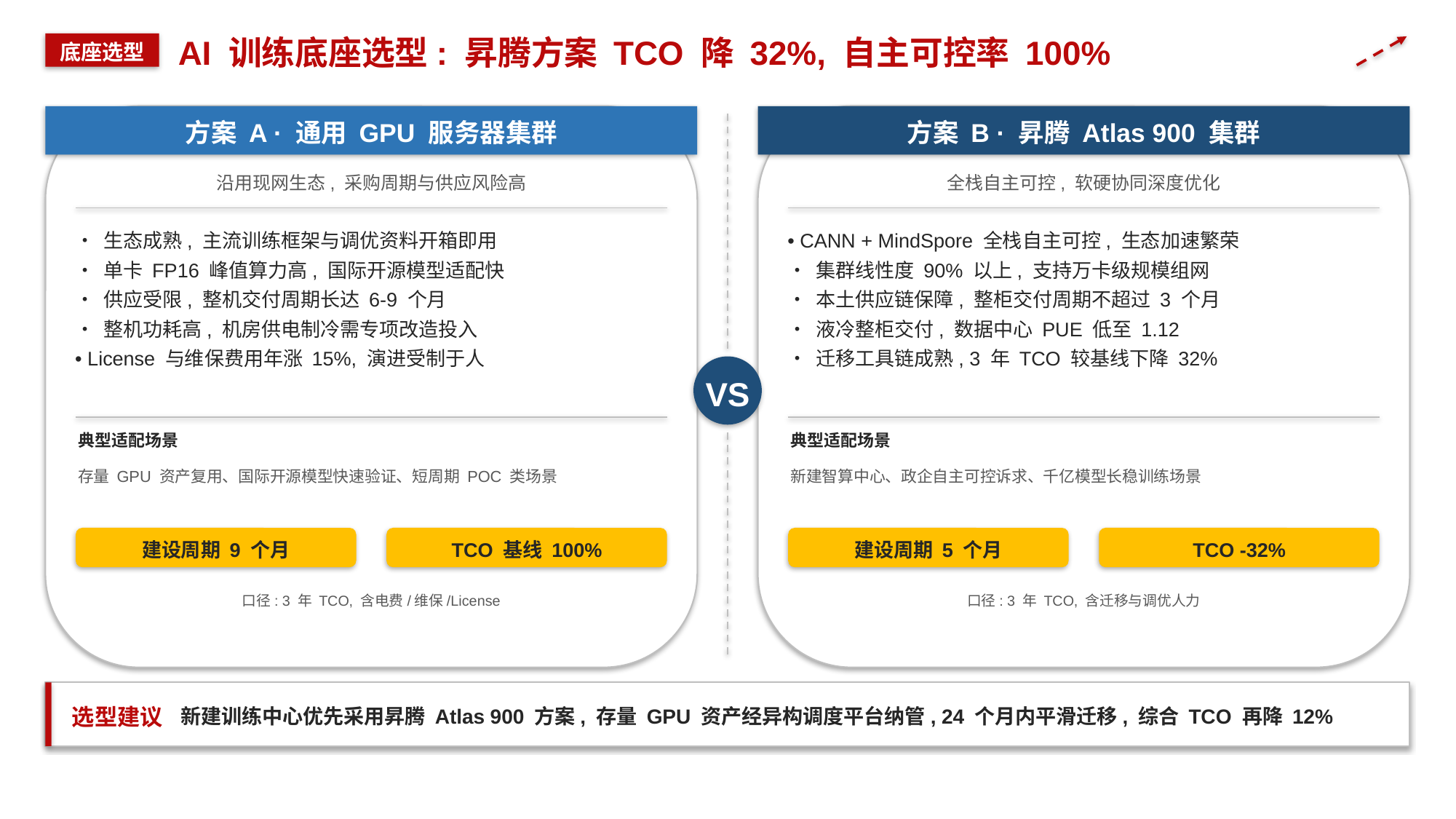

AI 训练底座选型: 昇腾方案 TCO 降 32%, 自主可控率 100%

底座选型

方案 A · 通用 GPU 服务器集群

方案 B · 昇腾 Atlas 900 集群
沿用现网生态, 采购周期与供应风险高
全栈自主可控, 软硬协同深度优化
• 生态成熟, 主流训练框架与调优资料开箱即用
• 单卡 FP16 峰值算力高, 国际开源模型适配快
• 供应受限, 整机交付周期长达 6-9 个月
• 整机功耗高, 机房供电制冷需专项改造投入
• License 与维保费用年涨 15%, 演进受制于人
• CANN + MindSpore 全栈自主可控, 生态加速繁荣
• 集群线性度 90% 以上, 支持万卡级规模组网
• 本土供应链保障, 整柜交付周期不超过 3 个月
• 液冷整柜交付, 数据中心 PUE 低至 1.12
• 迁移工具链成熟, 3 年 TCO 较基线下降 32%

VS
典型适配场景
典型适配场景
存量 GPU 资产复用、国际开源模型快速验证、短周期 POC 类场景
新建智算中心、政企自主可控诉求、千亿模型长稳训练场景

建设周期 9 个月

TCO 基线 100%

建设周期 5 个月

TCO -32%
口径: 3 年 TCO, 含电费/维保/License
口径: 3 年 TCO, 含迁移与调优人力

选型建议
新建训练中心优先采用昇腾 Atlas 900 方案, 存量 GPU 资产经异构调度平台纳管, 24 个月内平滑迁移, 综合 TCO 再降 12%